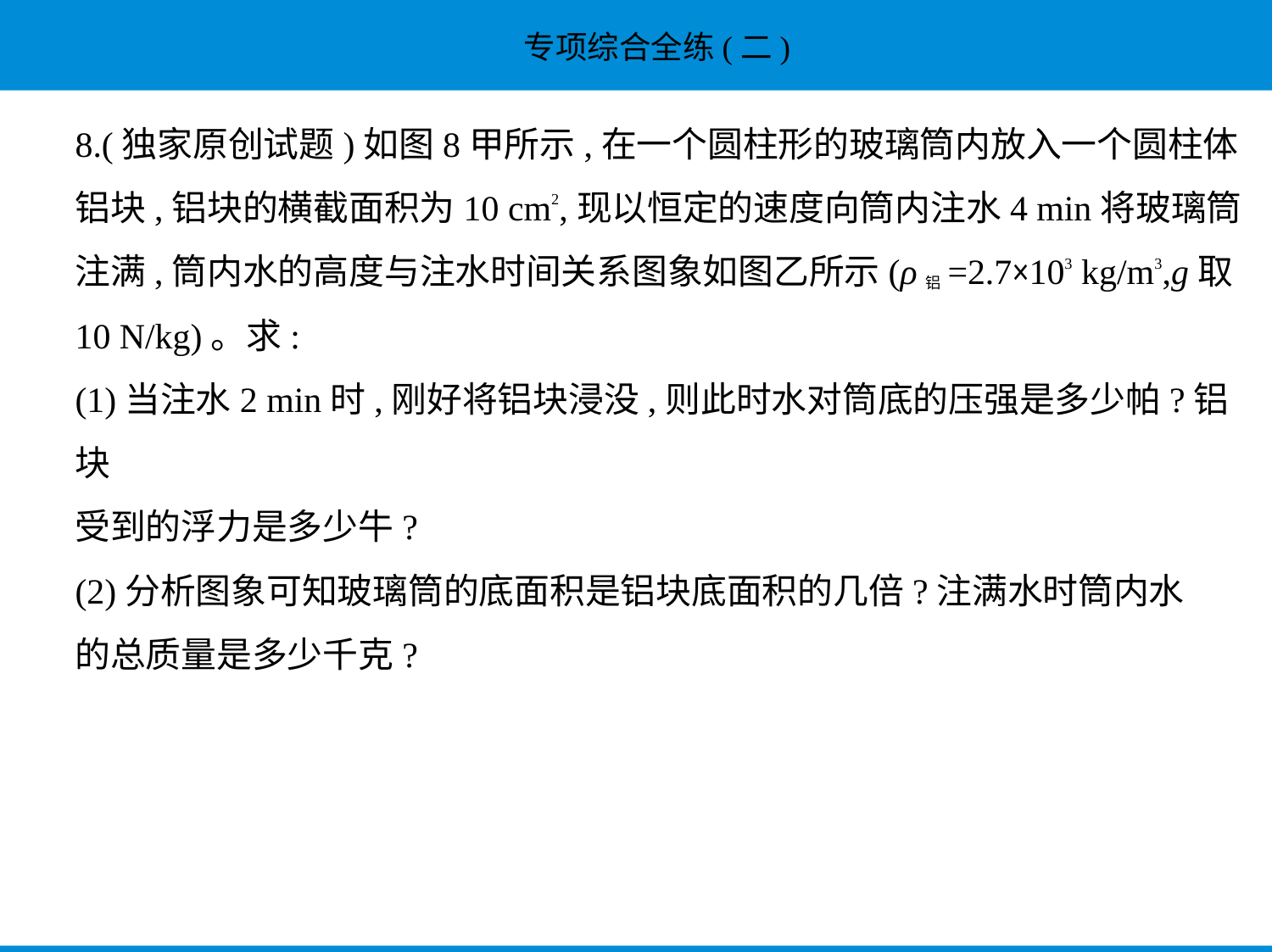

8.(独家原创试题)如图8甲所示,在一个圆柱形的玻璃筒内放入一个圆柱体
铝块,铝块的横截面积为10 cm2,现以恒定的速度向筒内注水4 min将玻璃筒
注满,筒内水的高度与注水时间关系图象如图乙所示(ρ铝=2.7×103 kg/m3,g取
10 N/kg)。求:
(1)当注水2 min时,刚好将铝块浸没,则此时水对筒底的压强是多少帕?铝块
受到的浮力是多少牛?
(2)分析图象可知玻璃筒的底面积是铝块底面积的几倍?注满水时筒内水
的总质量是多少千克?